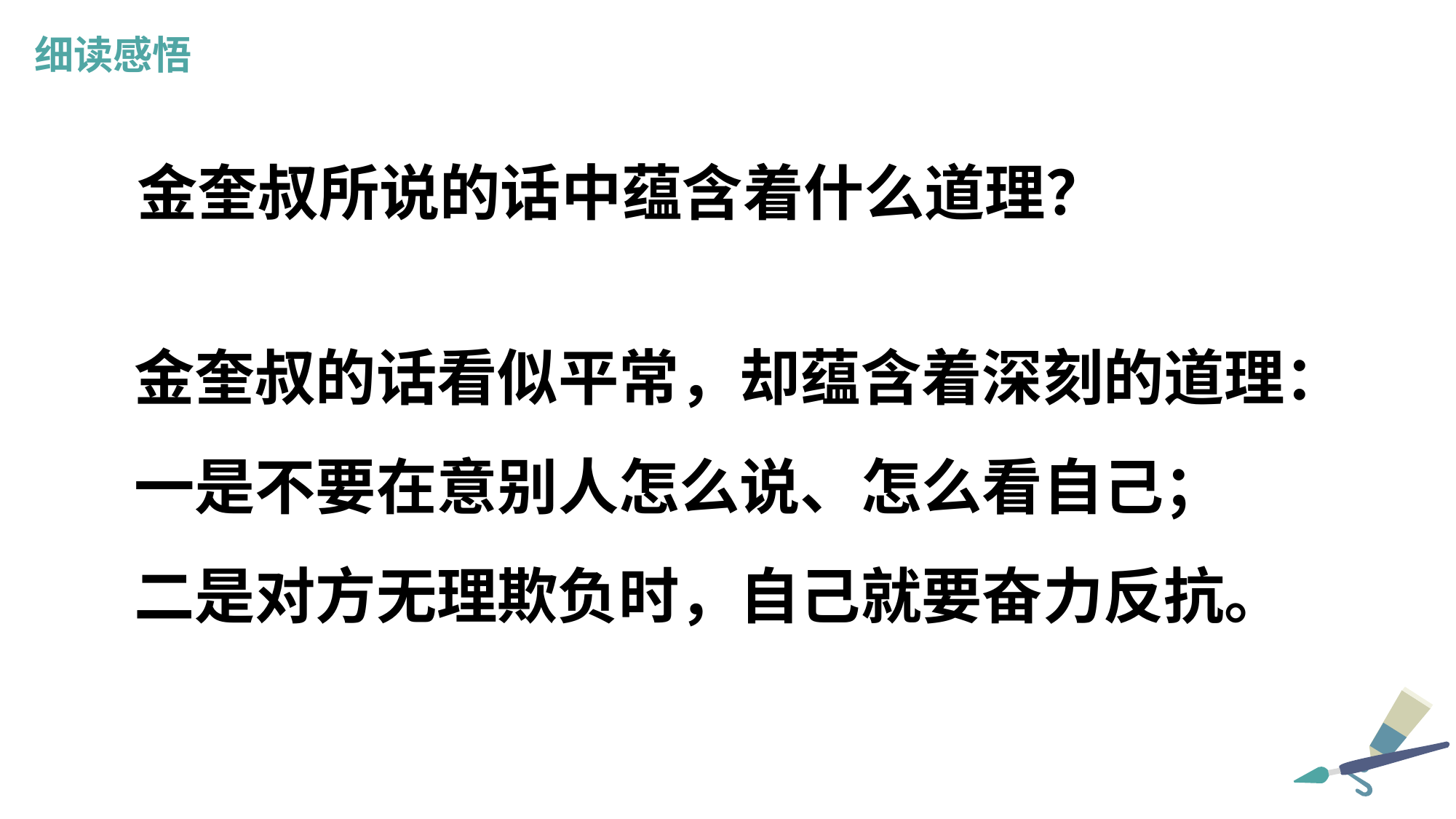

细读感悟
金奎叔所说的话中蕴含着什么道理？
金奎叔的话看似平常，却蕴含着深刻的道理：
一是不要在意别人怎么说、怎么看自己；
二是对方无理欺负时，自己就要奋力反抗。